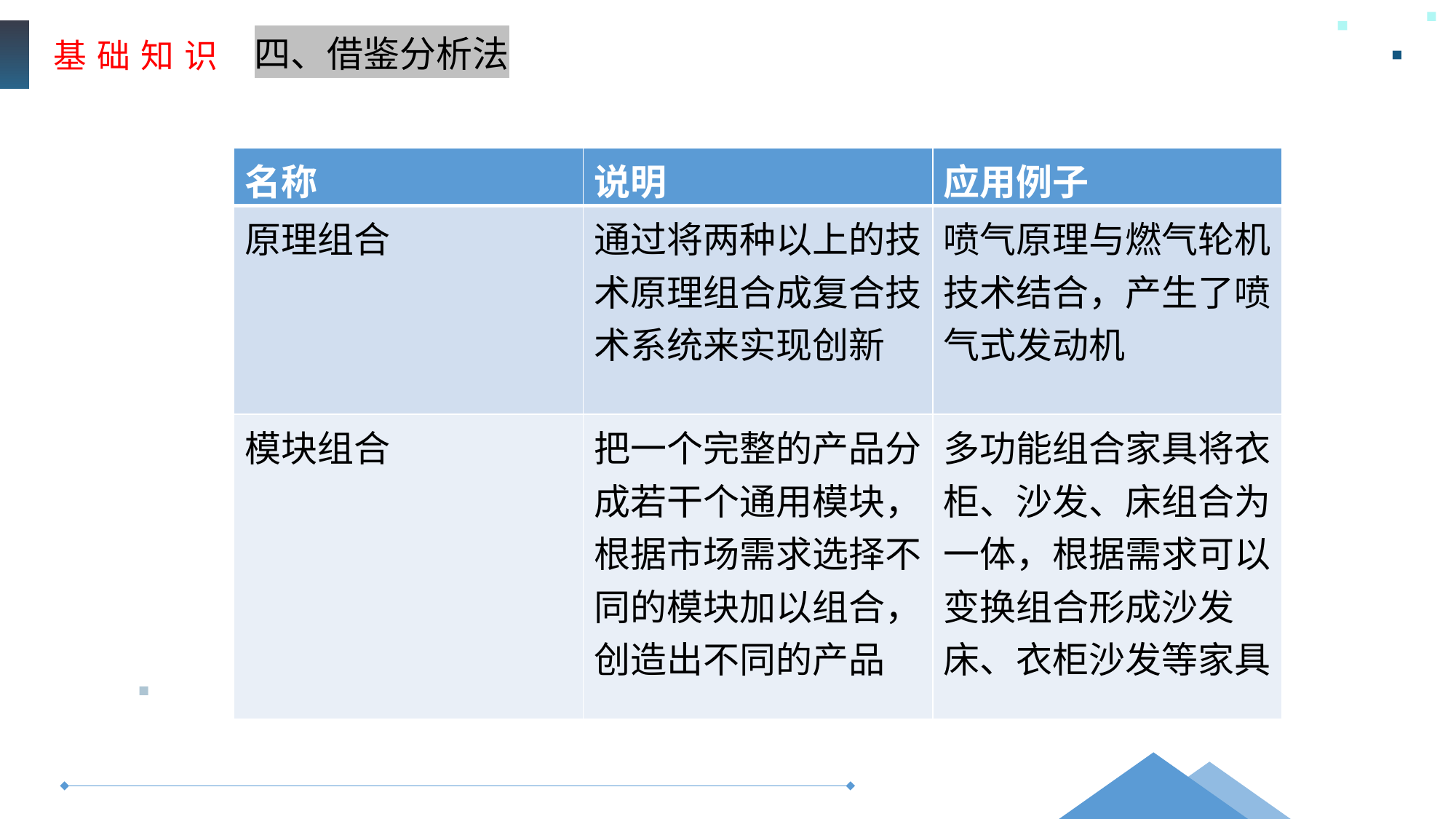

基 础 知 识

四、借鉴分析法
| 名称 | 说明 | 应用例子 |
| --- | --- | --- |
| 原理组合 | 通过将两种以上的技术原理组合成复合技 术系统来实现创新 | 喷气原理与燃气轮机技术结合，产生了喷 气式发动机 |
| 模块组合 | 把一个完整的产品分成若干个通用模块， 根据市场需求选择不同的模块加以组合， 创造出不同的产品 | 多功能组合家具将衣柜、沙发、床组合为 一体，根据需求可以变换组合形成沙发 床、衣柜沙发等家具 |